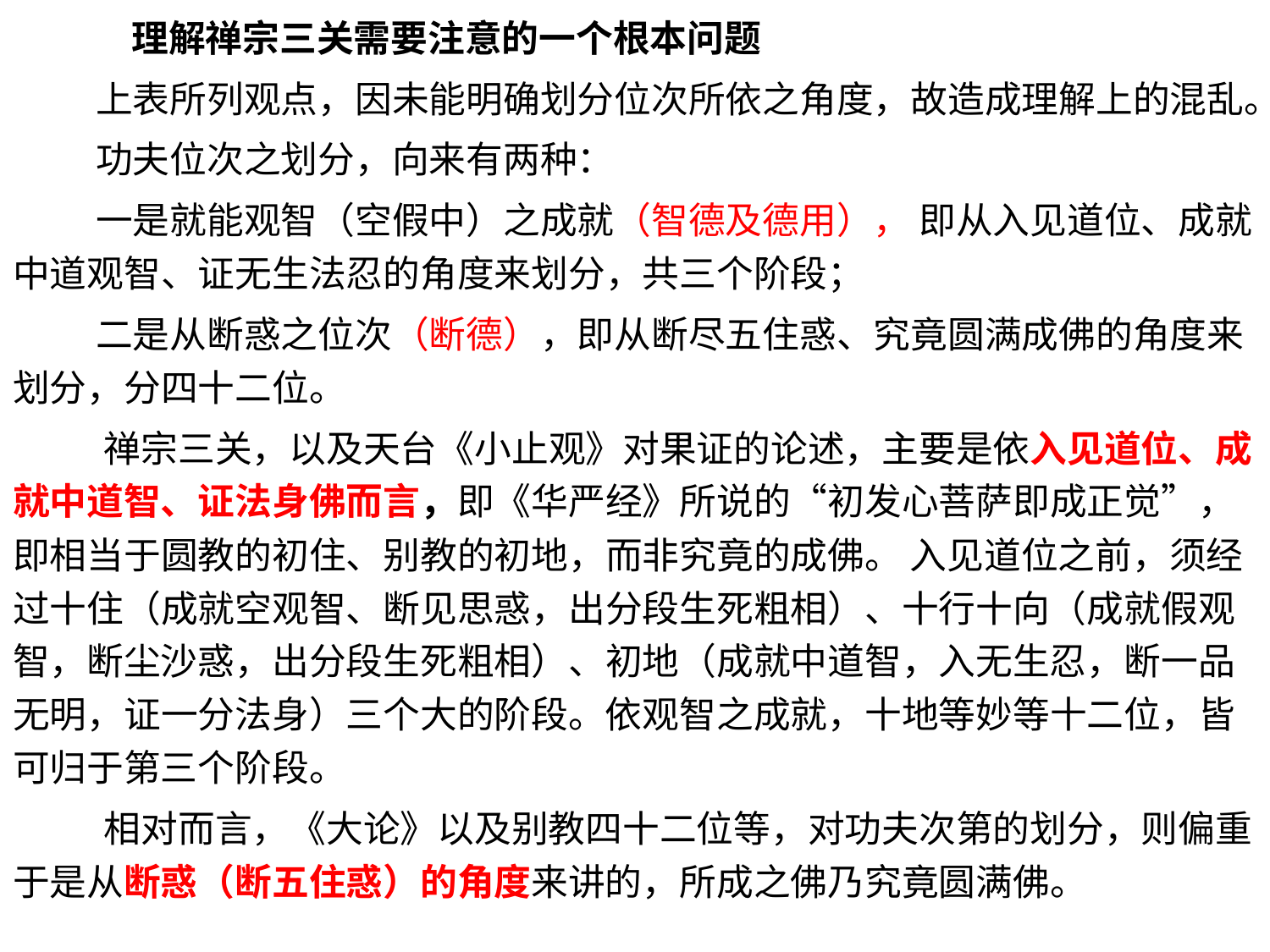

理解禅宗三关需要注意的一个根本问题
         上表所列观点，因未能明确划分位次所依之角度，故造成理解上的混乱。
         功夫位次之划分，向来有两种：
         一是就能观智（空假中）之成就（智德及德用）， 即从入见道位、成就中道观智、证无生法忍的角度来划分，共三个阶段；
         二是从断惑之位次（断德），即从断尽五住惑、究竟圆满成佛的角度来划分，分四十二位。
          禅宗三关，以及天台《小止观》对果证的论述，主要是依入见道位、成就中道智、证法身佛而言，即《华严经》所说的“初发心菩萨即成正觉”，即相当于圆教的初住、别教的初地，而非究竟的成佛。 入见道位之前，须经过十住（成就空观智、断见思惑，出分段生死粗相）、十行十向（成就假观智，断尘沙惑，出分段生死粗相）、初地（成就中道智，入无生忍，断一品无明，证一分法身）三个大的阶段。依观智之成就，十地等妙等十二位，皆可归于第三个阶段。
          相对而言，《大论》以及别教四十二位等，对功夫次第的划分，则偏重于是从断惑（断五住惑）的角度来讲的，所成之佛乃究竟圆满佛。